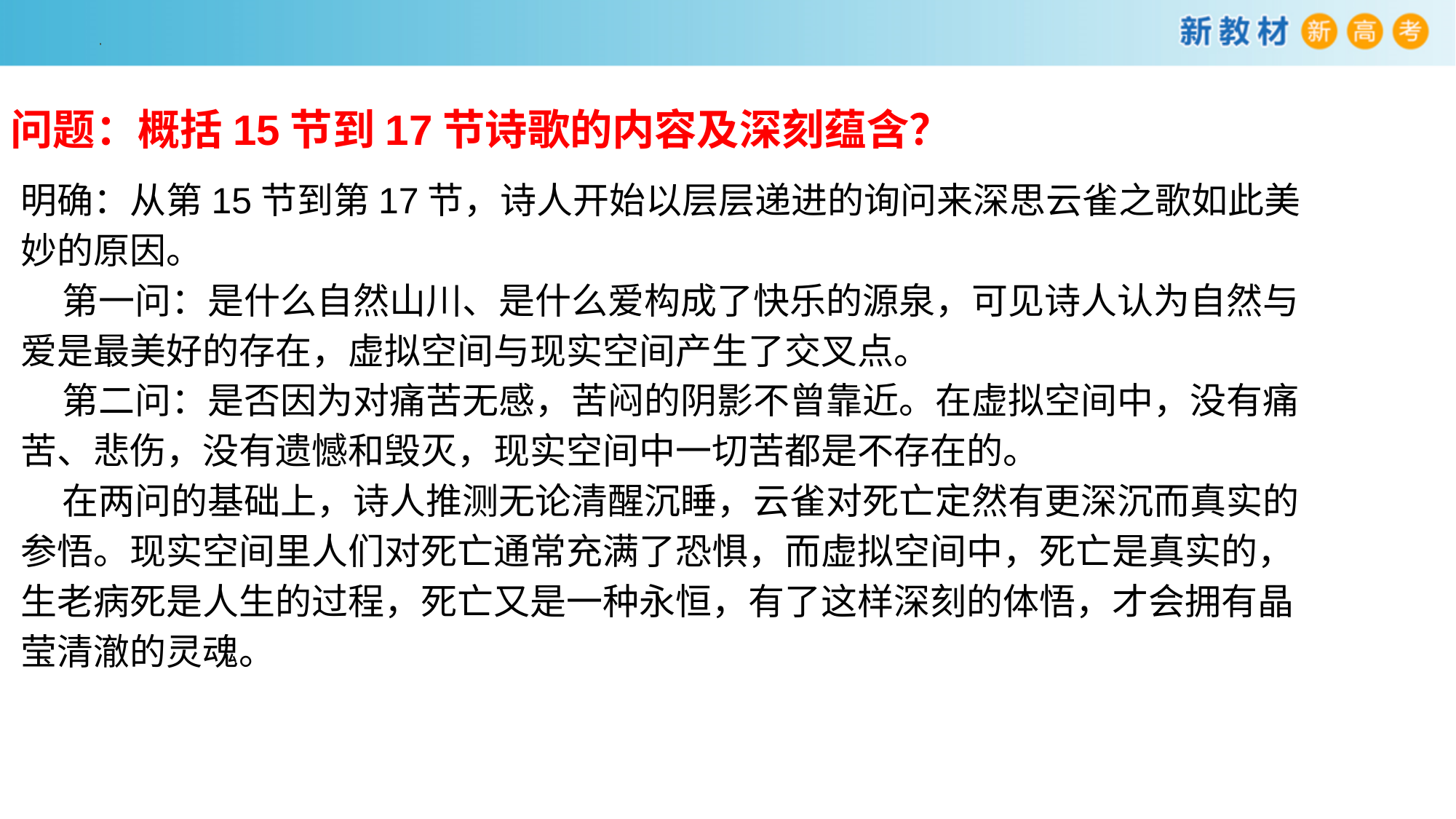

问题：概括15节到17节诗歌的内容及深刻蕴含？
明确：从第15节到第17节，诗人开始以层层递进的询问来深思云雀之歌如此美妙的原因。
    第一问：是什么自然山川、是什么爱构成了快乐的源泉，可见诗人认为自然与爱是最美好的存在，虚拟空间与现实空间产生了交叉点。
    第二问：是否因为对痛苦无感，苦闷的阴影不曾靠近。在虚拟空间中，没有痛苦、悲伤，没有遗憾和毁灭，现实空间中一切苦都是不存在的。
    在两问的基础上，诗人推测无论清醒沉睡，云雀对死亡定然有更深沉而真实的参悟。现实空间里人们对死亡通常充满了恐惧，而虚拟空间中，死亡是真实的，生老病死是人生的过程，死亡又是一种永恒，有了这样深刻的体悟，才会拥有晶莹清澈的灵魂。